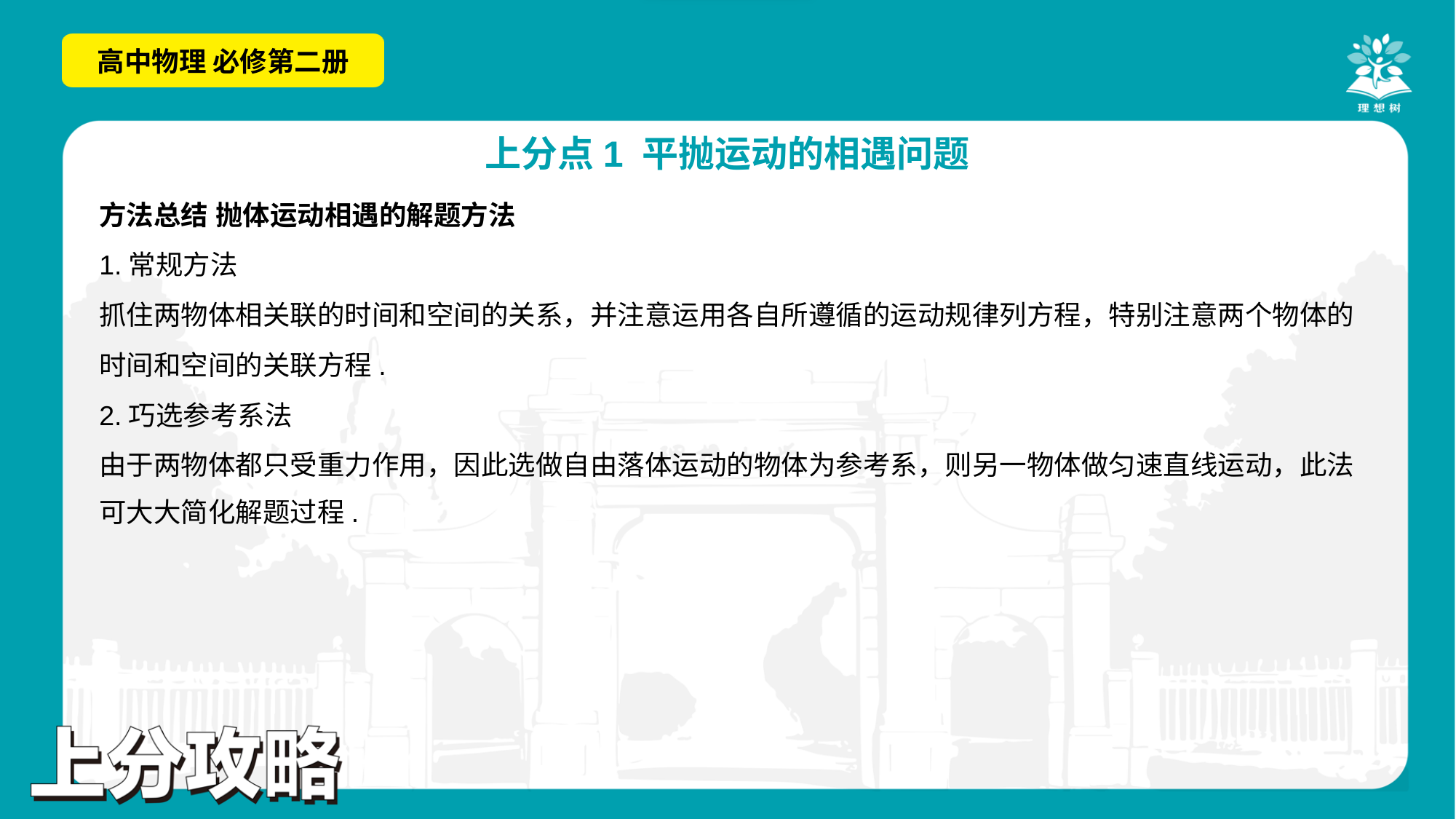

方法总结 抛体运动相遇的解题方法
1.常规方法
抓住两物体相关联的时间和空间的关系，并注意运用各自所遵循的运动规律列方程，特别注意两个物体的
时间和空间的关联方程.
2.巧选参考系法
由于两物体都只受重力作用，因此选做自由落体运动的物体为参考系，则另一物体做匀速直线运动，此法
可大大简化解题过程.